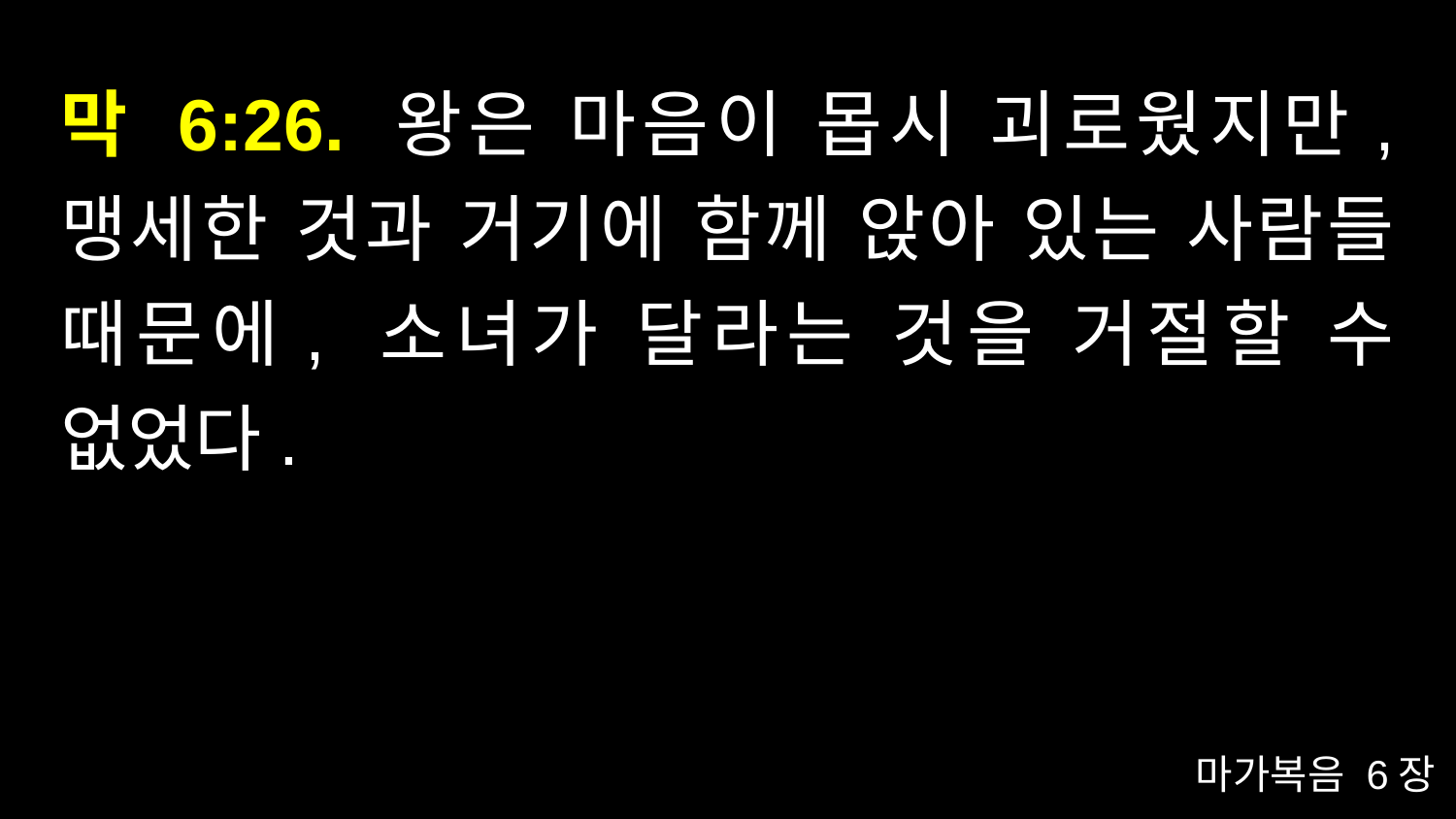

# 막 6:26. 왕은 마음이 몹시 괴로웠지만, 맹세한 것과 거기에 함께 앉아 있는 사람들 때문에, 소녀가 달라는 것을 거절할 수 없었다.
마가복음 6장